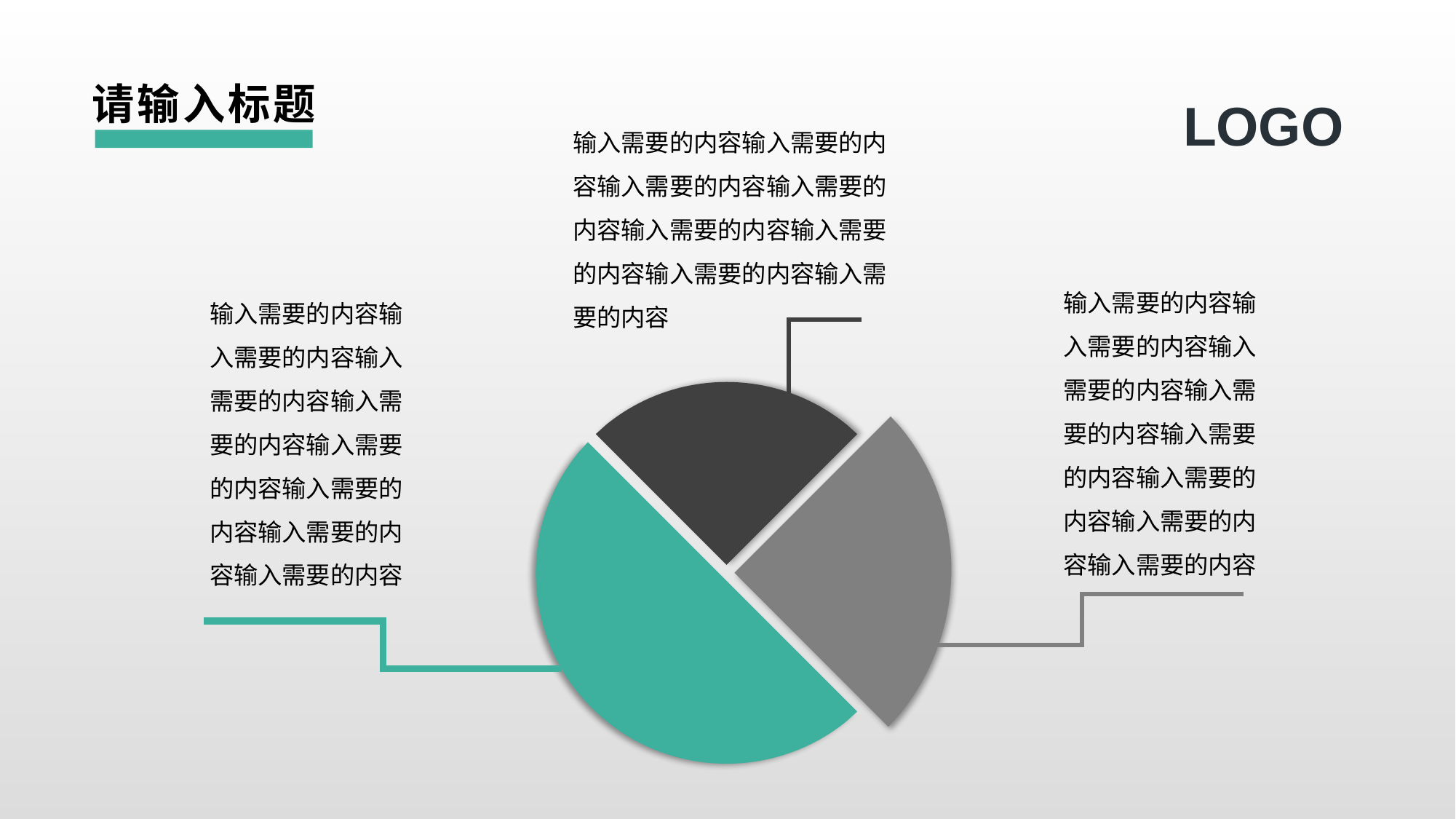

# 请输入标题
LOGO
输入需要的内容输入需要的内容输入需要的内容输入需要的内容输入需要的内容输入需要的内容输入需要的内容输入需要的内容

输入需要的内容输入需要的内容输入需要的内容输入需要的内容输入需要的内容输入需要的内容输入需要的内容输入需要的内容
输入需要的内容输入需要的内容输入需要的内容输入需要的内容输入需要的内容输入需要的内容输入需要的内容输入需要的内容